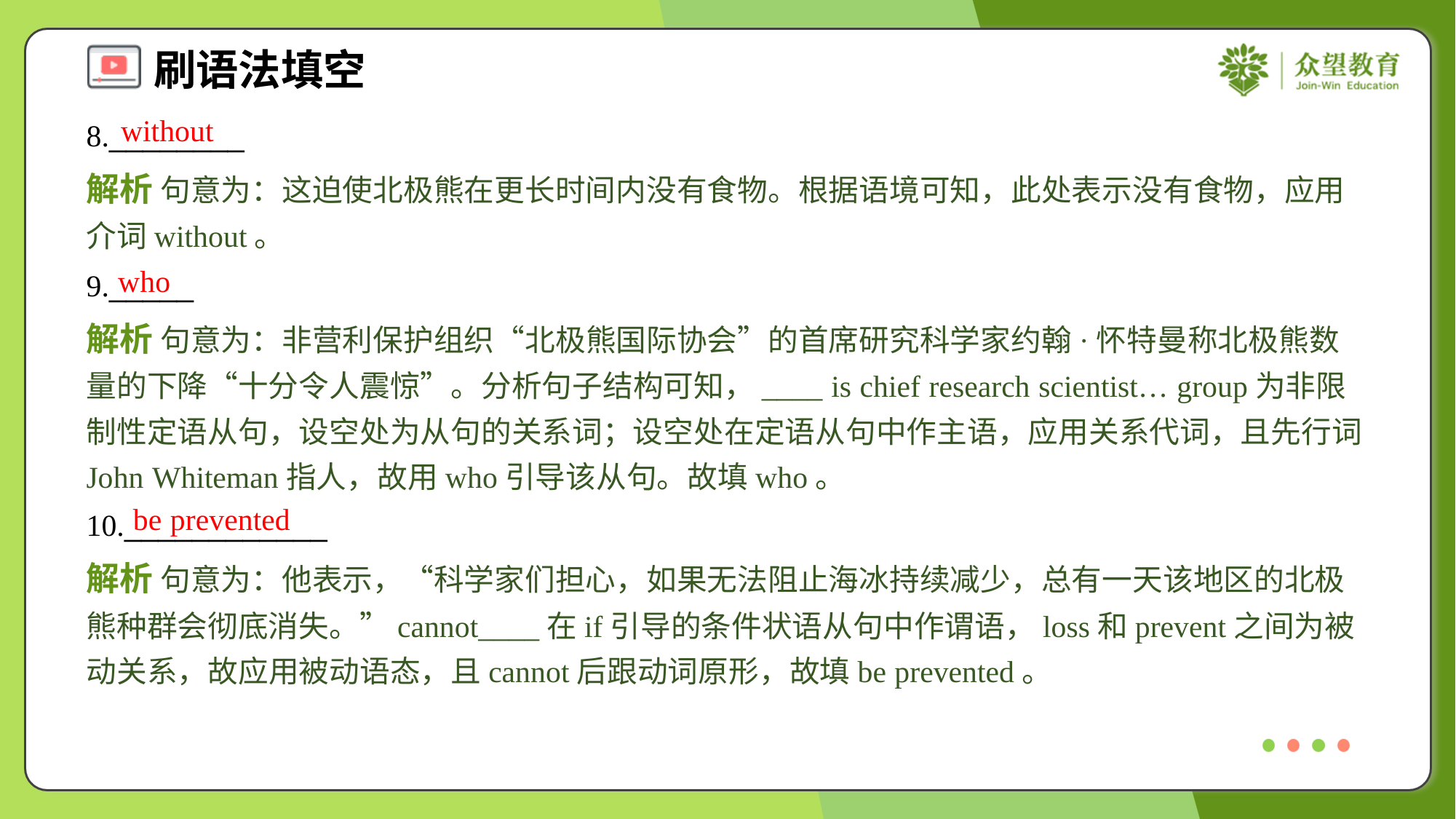

without
8.________
解析 句意为：这迫使北极熊在更长时间内没有食物。根据语境可知，此处表示没有食物，应用介词without。
who
9._____
解析 句意为：非营利保护组织“北极熊国际协会”的首席研究科学家约翰·怀特曼称北极熊数量的下降“十分令人震惊”。分析句子结构可知，____ is chief research scientist… group为非限制性定语从句，设空处为从句的关系词；设空处在定语从句中作主语，应用关系代词，且先行词John Whiteman指人，故用who引导该从句。故填who。
be prevented
10.____________
解析 句意为：他表示，“科学家们担心，如果无法阻止海冰持续减少，总有一天该地区的北极熊种群会彻底消失。”cannot____在if引导的条件状语从句中作谓语，loss和prevent之间为被动关系，故应用被动语态，且cannot后跟动词原形，故填be prevented。